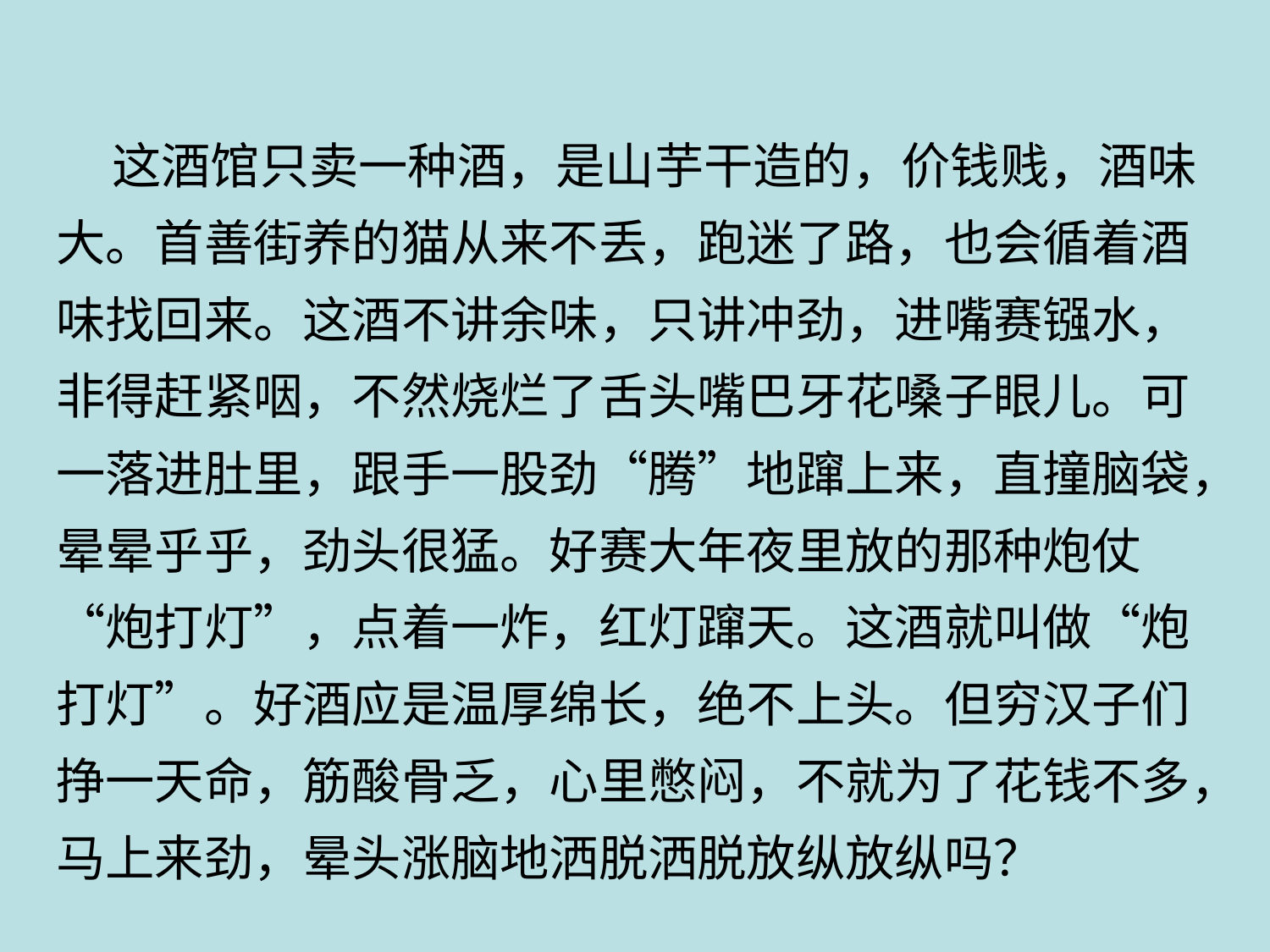

这酒馆只卖一种酒，是山芋干造的，价钱贱，酒味大。首善街养的猫从来不丢，跑迷了路，也会循着酒味找回来。这酒不讲余味，只讲冲劲，进嘴赛镪水，非得赶紧咽，不然烧烂了舌头嘴巴牙花嗓子眼儿。可一落进肚里，跟手一股劲“腾”地蹿上来，直撞脑袋，晕晕乎乎，劲头很猛。好赛大年夜里放的那种炮仗“炮打灯”，点着一炸，红灯蹿天。这酒就叫做“炮打灯”。好酒应是温厚绵长，绝不上头。但穷汉子们挣一天命，筋酸骨乏，心里憋闷，不就为了花钱不多，马上来劲，晕头涨脑地洒脱洒脱放纵放纵吗？